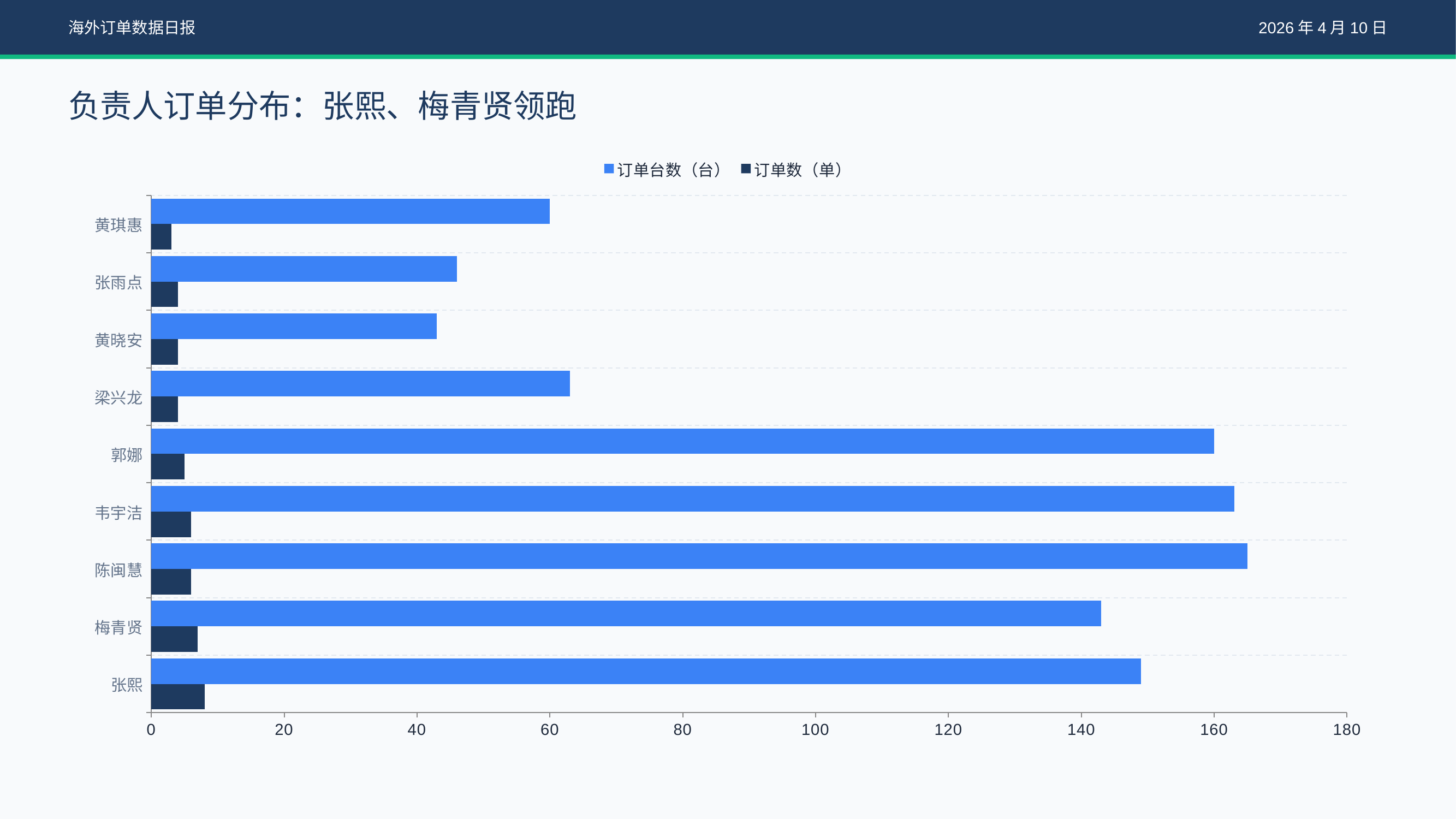

海外订单数据日报
2026年4月10日

负责人订单分布：张熙、梅青贤领跑

### Chart

| Category | 订单数（单） | 订单台数（台） |
|---|---|---|
| 张熙 | 8.0 | 149.0 |
| 梅青贤 | 7.0 | 143.0 |
| 陈闽慧 | 6.0 | 165.0 |
| 韦宇洁 | 6.0 | 163.0 |
| 郭娜 | 5.0 | 160.0 |
| 梁兴龙 | 4.0 | 63.0 |
| 黄晓安 | 4.0 | 43.0 |
| 张雨点 | 4.0 | 46.0 |
| 黄琪惠 | 3.0 | 60.0 |